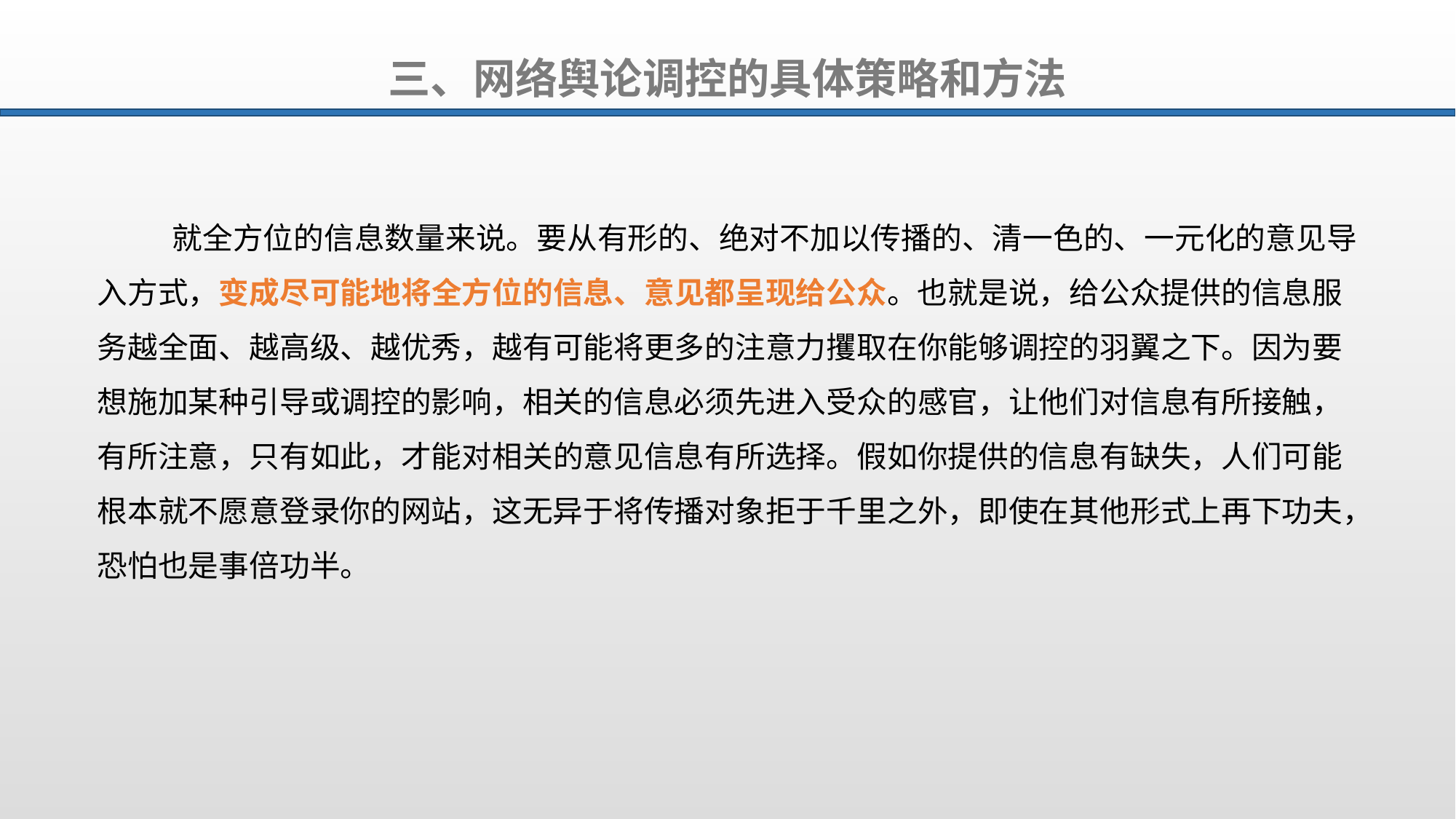

三、网络舆论调控的具体策略和方法

 就全方位的信息数量来说。要从有形的、绝对不加以传播的、清一色的、一元化的意见导入方式，变成尽可能地将全方位的信息、意见都呈现给公众。也就是说，给公众提供的信息服务越全面、越高级、越优秀，越有可能将更多的注意力攫取在你能够调控的羽翼之下。因为要想施加某种引导或调控的影响，相关的信息必须先进入受众的感官，让他们对信息有所接触，有所注意，只有如此，才能对相关的意见信息有所选择。假如你提供的信息有缺失，人们可能根本就不愿意登录你的网站，这无异于将传播对象拒于千里之外，即使在其他形式上再下功夫，恐怕也是事倍功半。